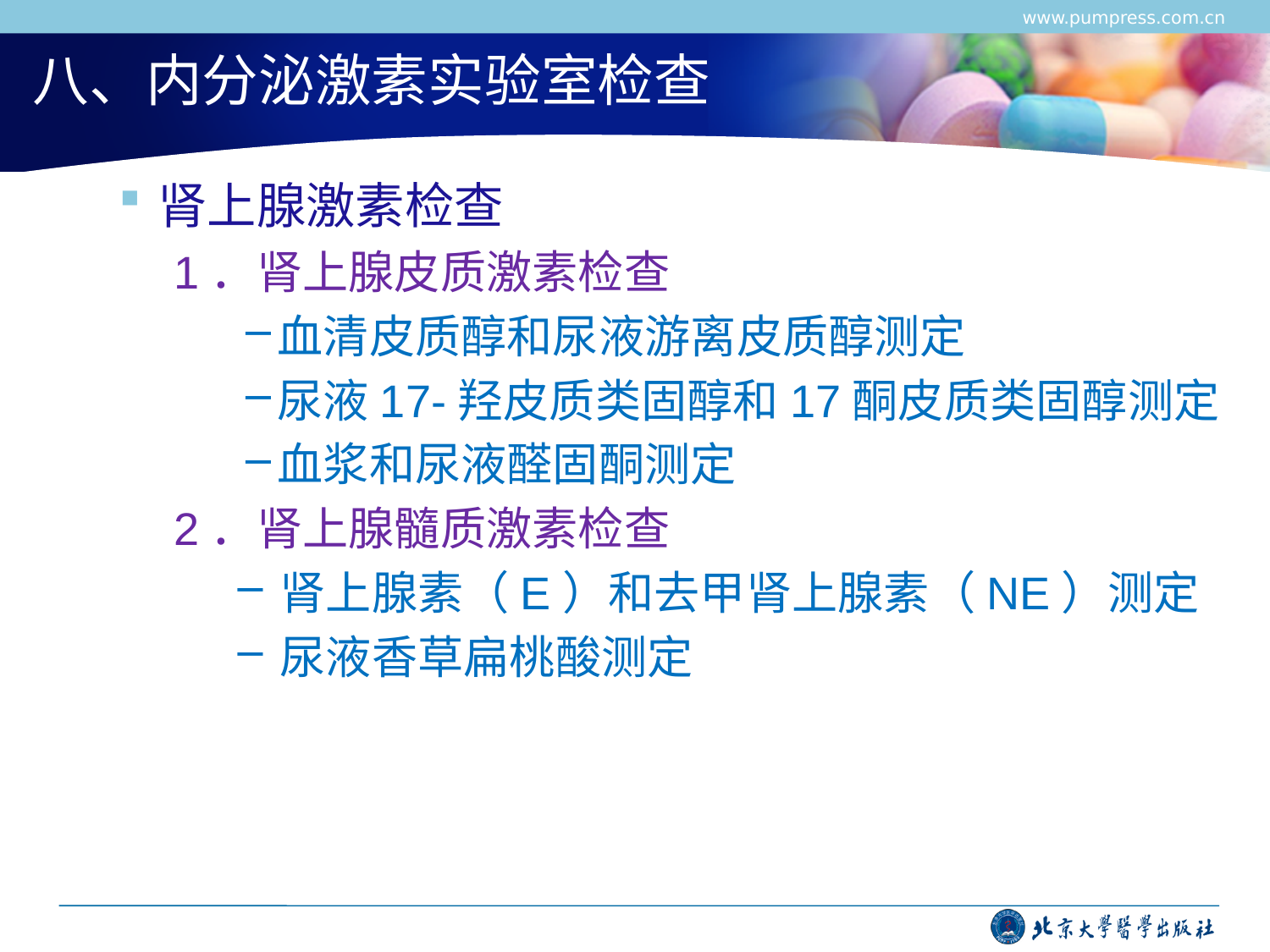

www.pumpress.com.cn
# 八、内分泌激素实验室检查
肾上腺激素检查
1．肾上腺皮质激素检查
血清皮质醇和尿液游离皮质醇测定
尿液17-羟皮质类固醇和17酮皮质类固醇测定
血浆和尿液醛固酮测定
2．肾上腺髓质激素检查
肾上腺素（E）和去甲肾上腺素（NE）测定
尿液香草扁桃酸测定